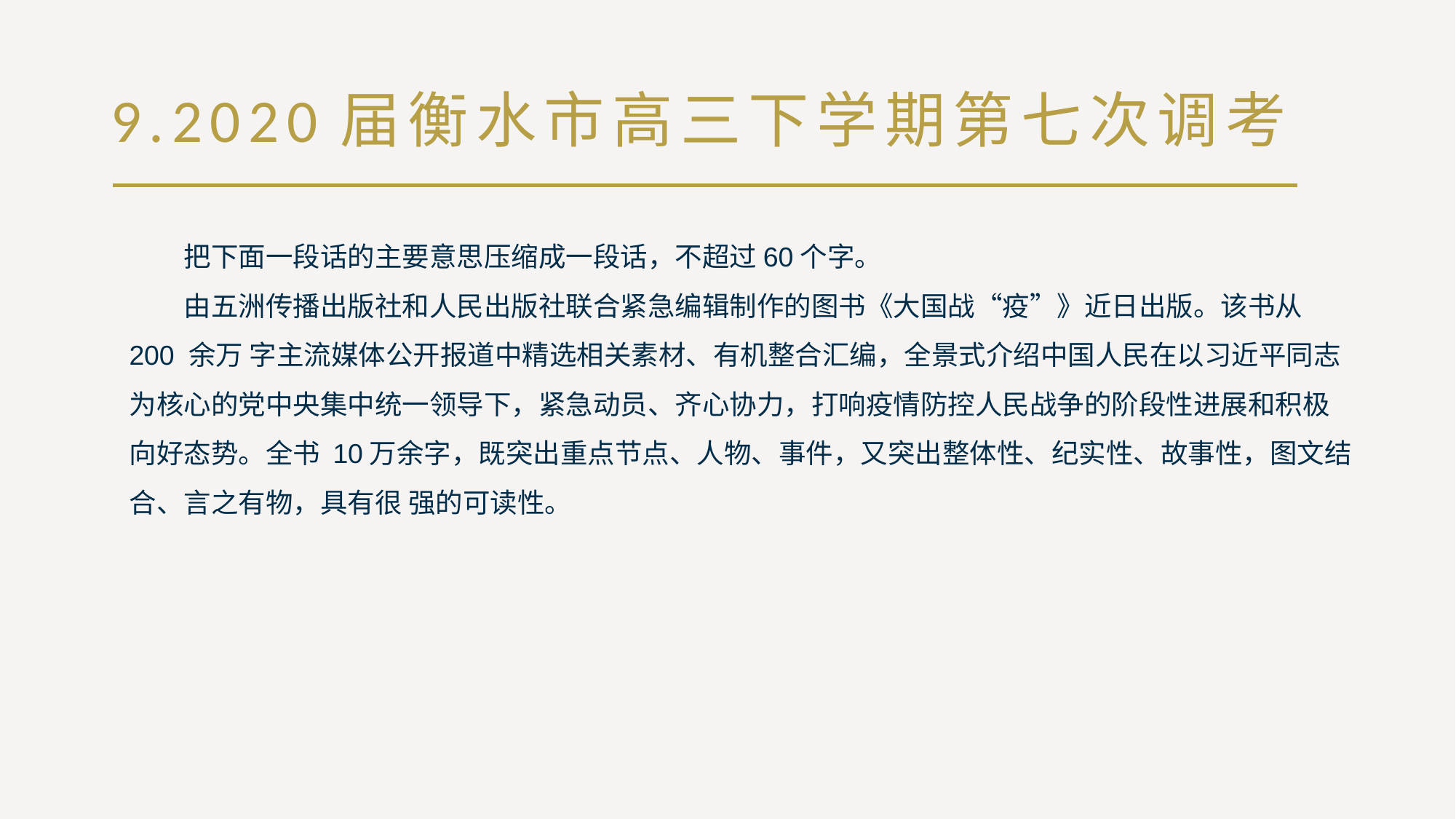

# 9.2020届衡水市高三下学期第七次调考
把下面一段话的主要意思压缩成一段话，不超过60个字。
由五洲传播出版社和人民出版社联合紧急编辑制作的图书《大国战“疫”》近日出版。该书从 200 余万 字主流媒体公开报道中精选相关素材、有机整合汇编，全景式介绍中国人民在以习近平同志为核心的党中央集中统一领导下，紧急动员、齐心协力，打响疫情防控人民战争的阶段性进展和积极向好态势。全书 10万余字，既突出重点节点、人物、事件，又突出整体性、纪实性、故事性，图文结合、言之有物，具有很 强的可读性。